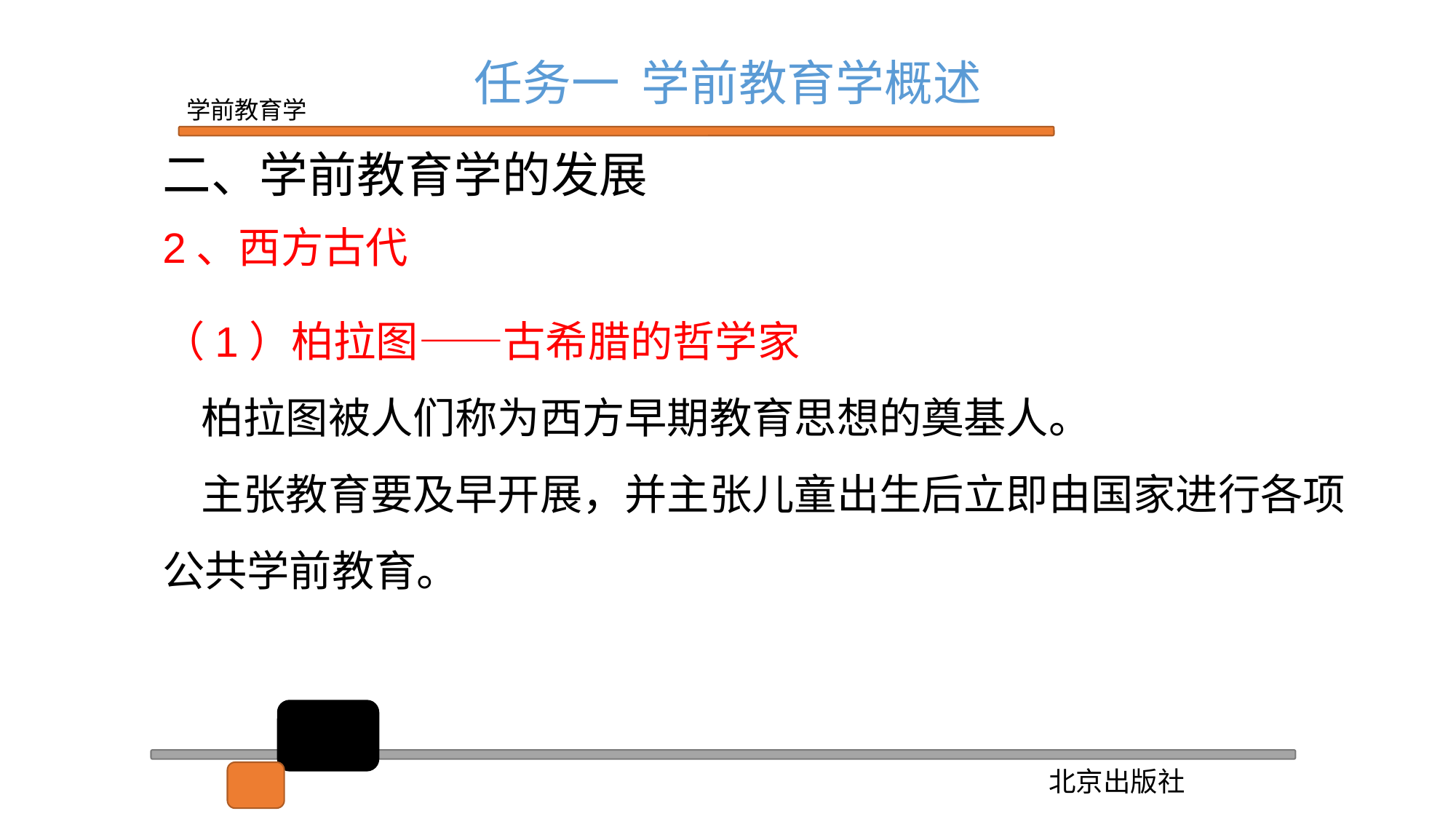

任务一  学前教育学概述
二、学前教育学的发展
2、西方古代
（1）柏拉图——古希腊的哲学家
   柏拉图被人们称为西方早期教育思想的奠基人。
   主张教育要及早开展，并主张儿童出生后立即由国家进行各项公共学前教育。